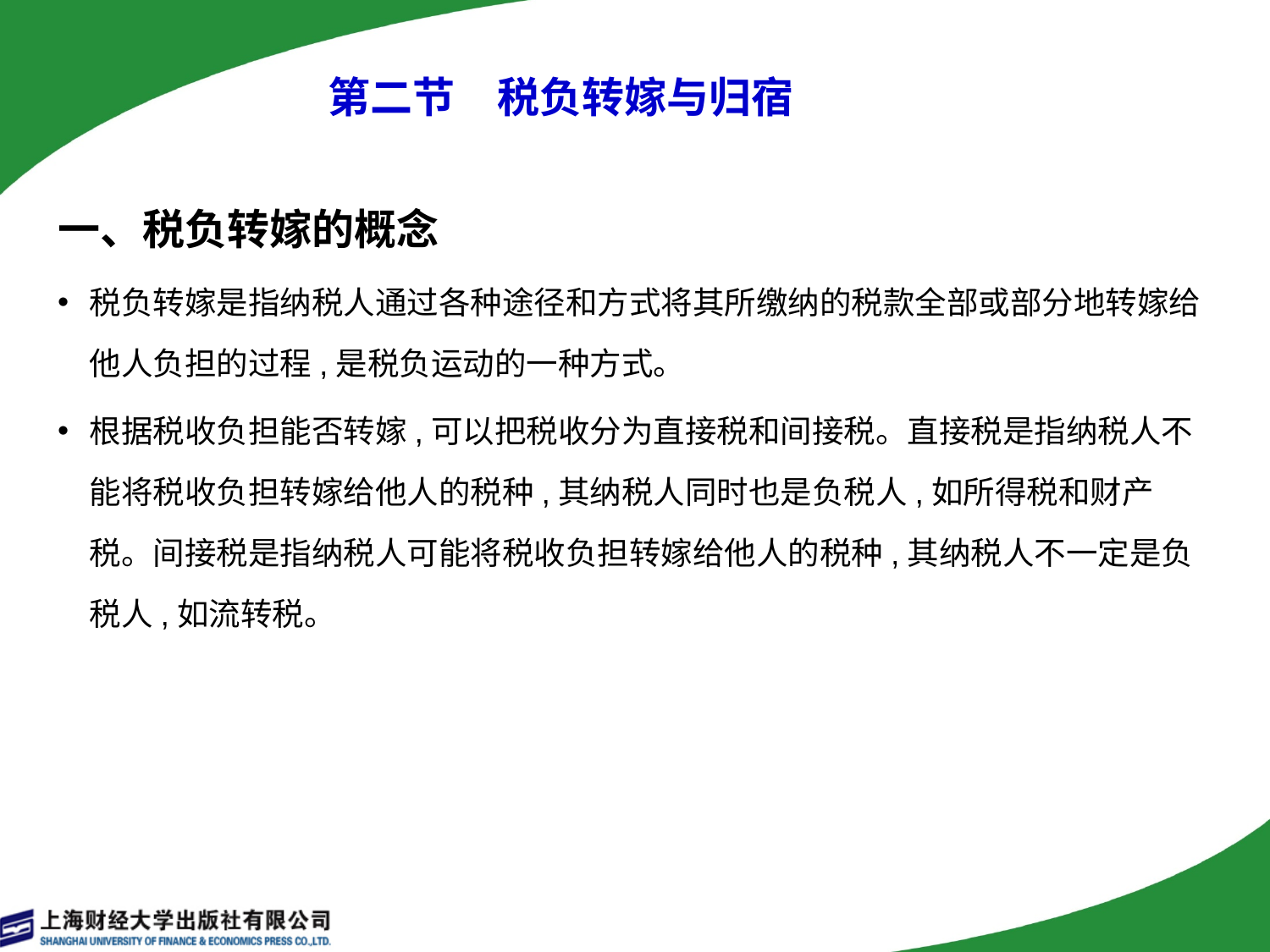

# 第二节　税负转嫁与归宿
一、税负转嫁的概念
税负转嫁是指纳税人通过各种途径和方式将其所缴纳的税款全部或部分地转嫁给他人负担的过程,是税负运动的一种方式。
根据税收负担能否转嫁,可以把税收分为直接税和间接税。直接税是指纳税人不能将税收负担转嫁给他人的税种,其纳税人同时也是负税人,如所得税和财产税。间接税是指纳税人可能将税收负担转嫁给他人的税种,其纳税人不一定是负税人,如流转税。